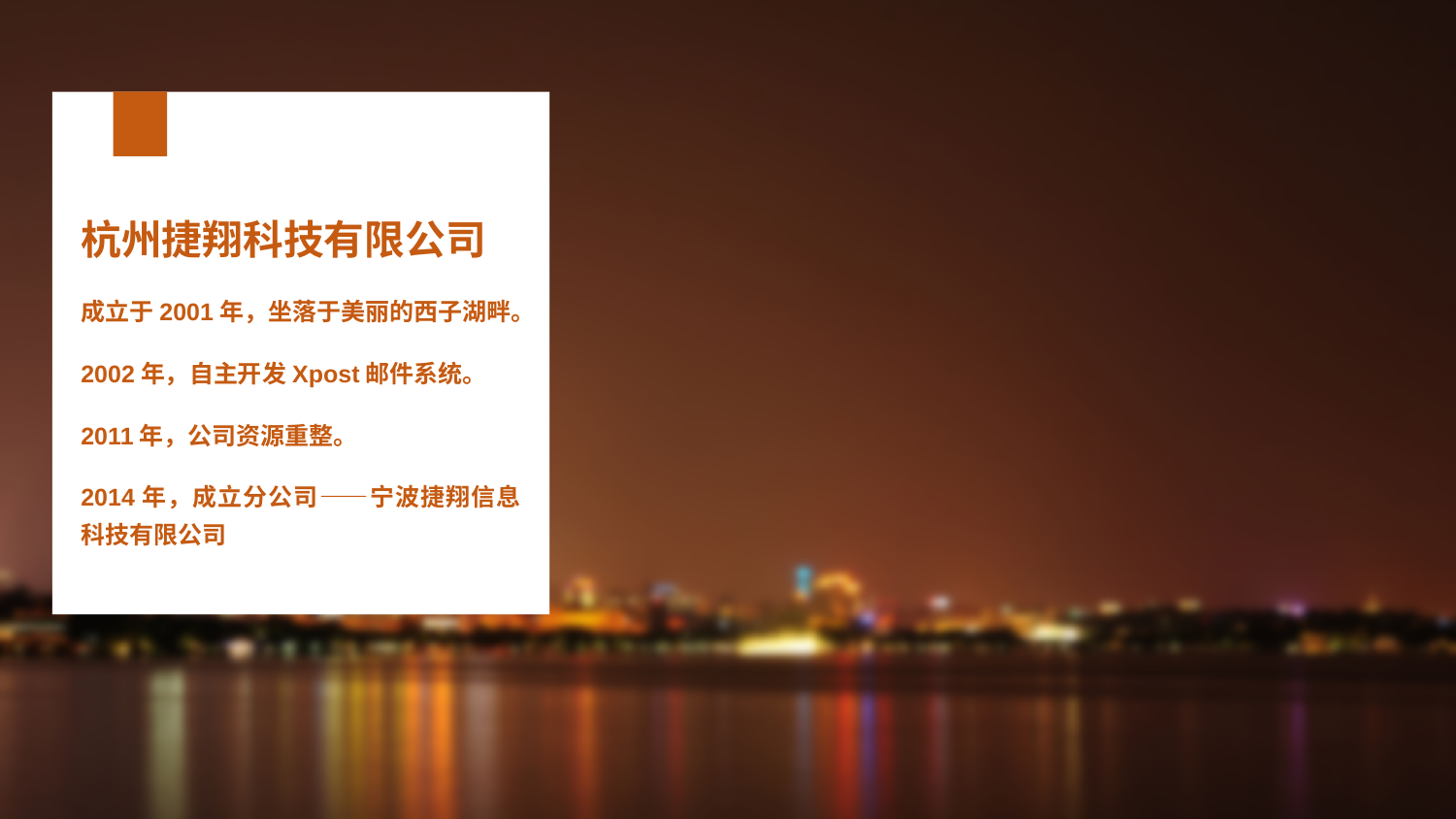

杭州捷翔科技有限公司
成立于2001年，坐落于美丽的西子湖畔。
2002年，自主开发Xpost邮件系统。
2011年，公司资源重整。
2014年，成立分公司——宁波捷翔信息科技有限公司